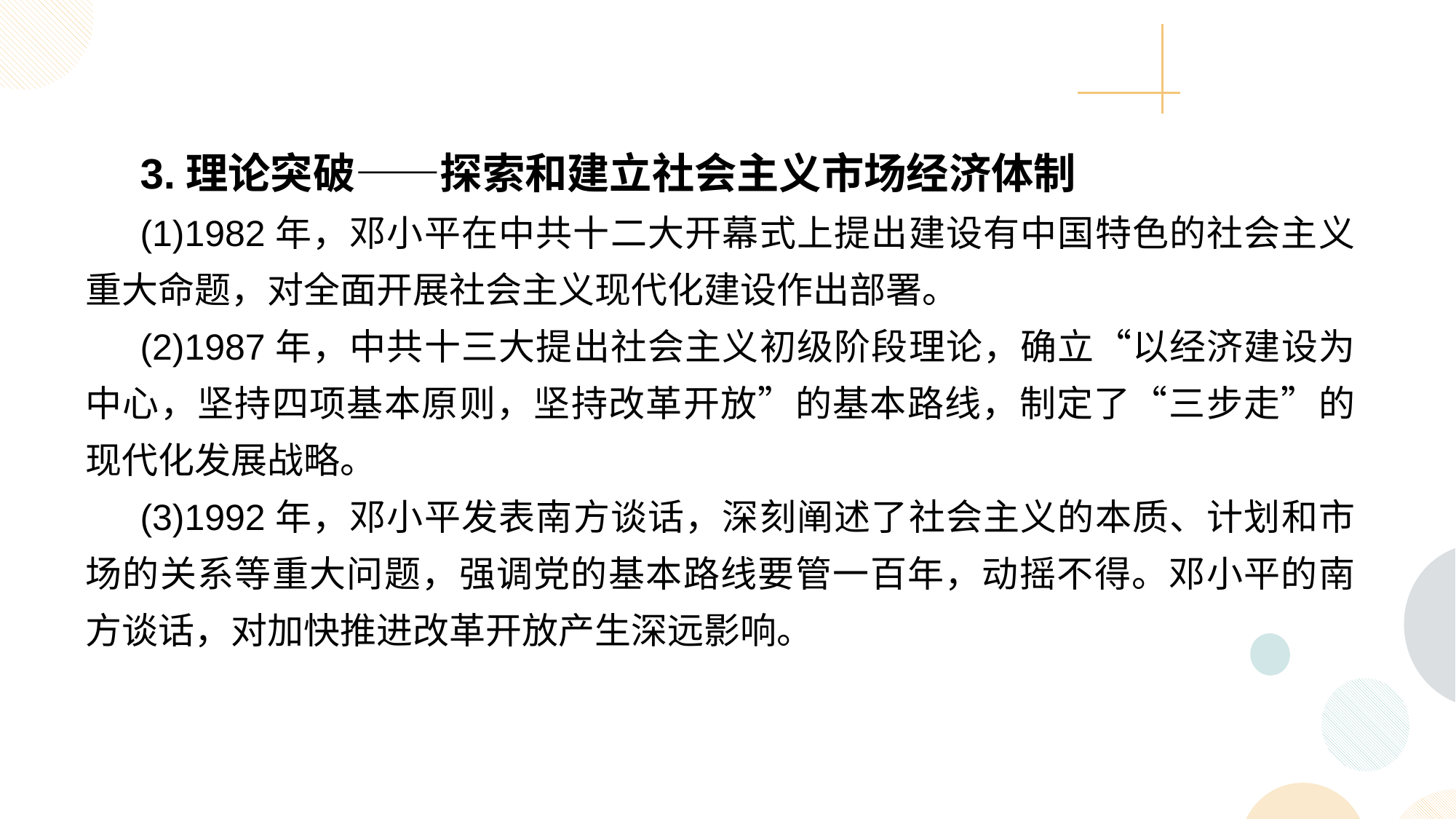

3.理论突破——探索和建立社会主义市场经济体制
(1)1982年，邓小平在中共十二大开幕式上提出建设有中国特色的社会主义重大命题，对全面开展社会主义现代化建设作出部署。
(2)1987年，中共十三大提出社会主义初级阶段理论，确立“以经济建设为中心，坚持四项基本原则，坚持改革开放”的基本路线，制定了“三步走”的现代化发展战略。
(3)1992年，邓小平发表南方谈话，深刻阐述了社会主义的本质、计划和市场的关系等重大问题，强调党的基本路线要管一百年，动摇不得。邓小平的南方谈话，对加快推进改革开放产生深远影响。